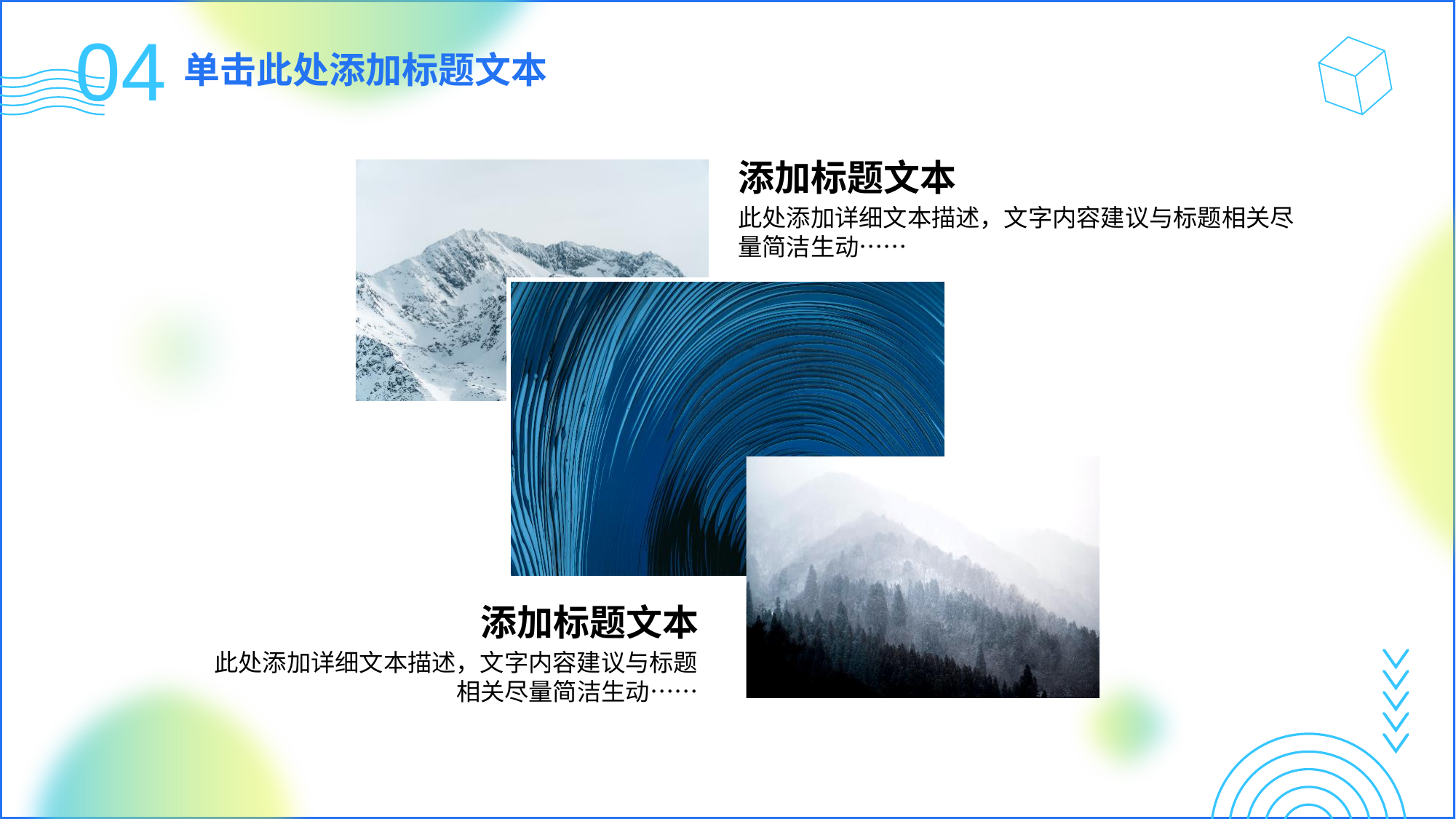

04
单击此处添加标题文本
标题添加此处
The user can demonstrate on a projector or computer, or print the presentation and make it into

添加标题文本
此处添加详细文本描述，文字内容建议与标题相关尽量简洁生动……

标题添加此处
The user can demonstrate on a projector or computer, or print the presentation and make it into

添加标题文本
此处添加详细文本描述，文字内容建议与标题相关尽量简洁生动……